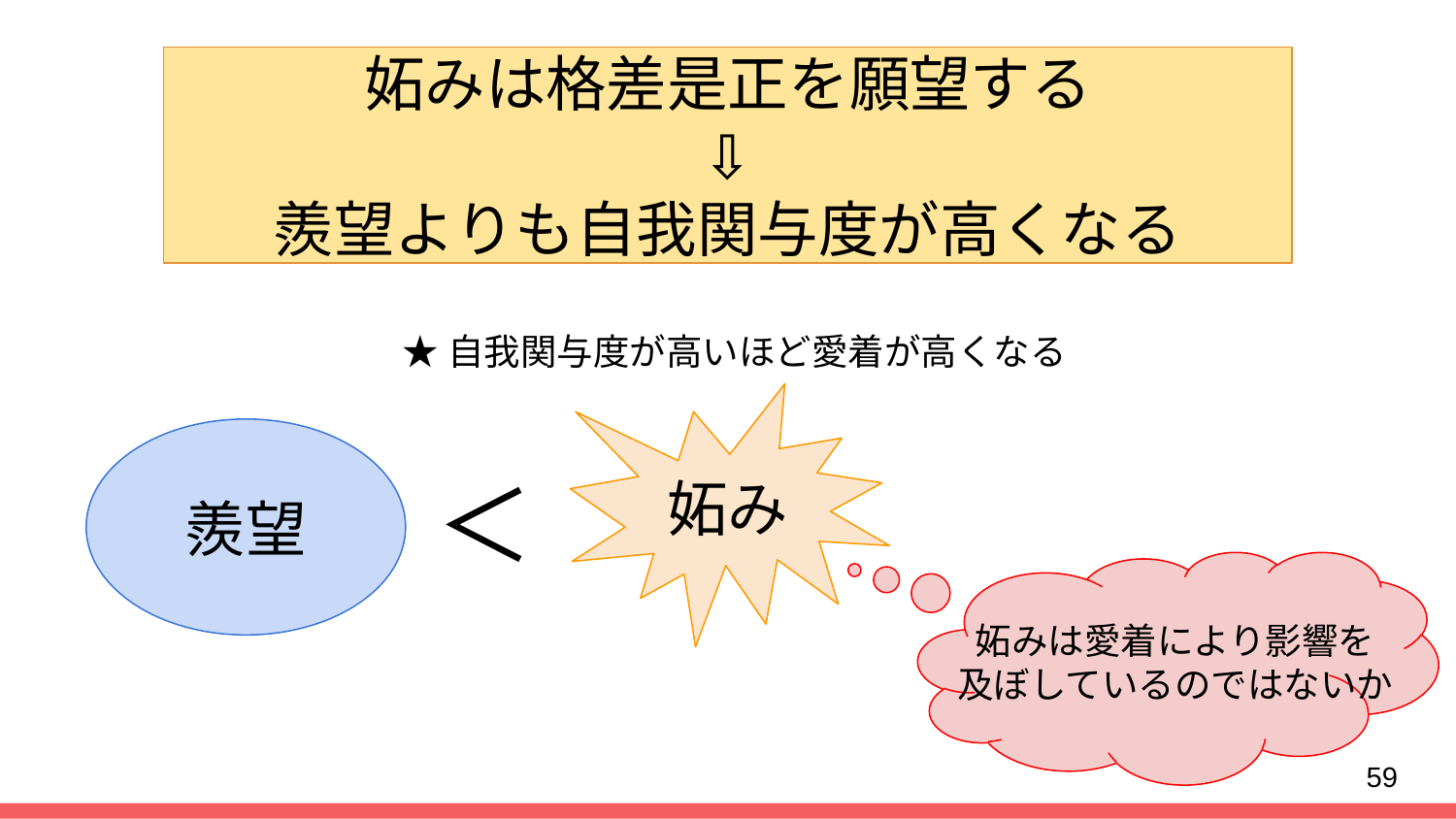

妬みは格差是正を願望する
⇩
羨望よりも自我関与度が高くなる
#

★自我関与度が高いほど愛着が高くなる
妬み
羨望
＜

妬みは愛着により影響を
及ぼしているのではないか

59